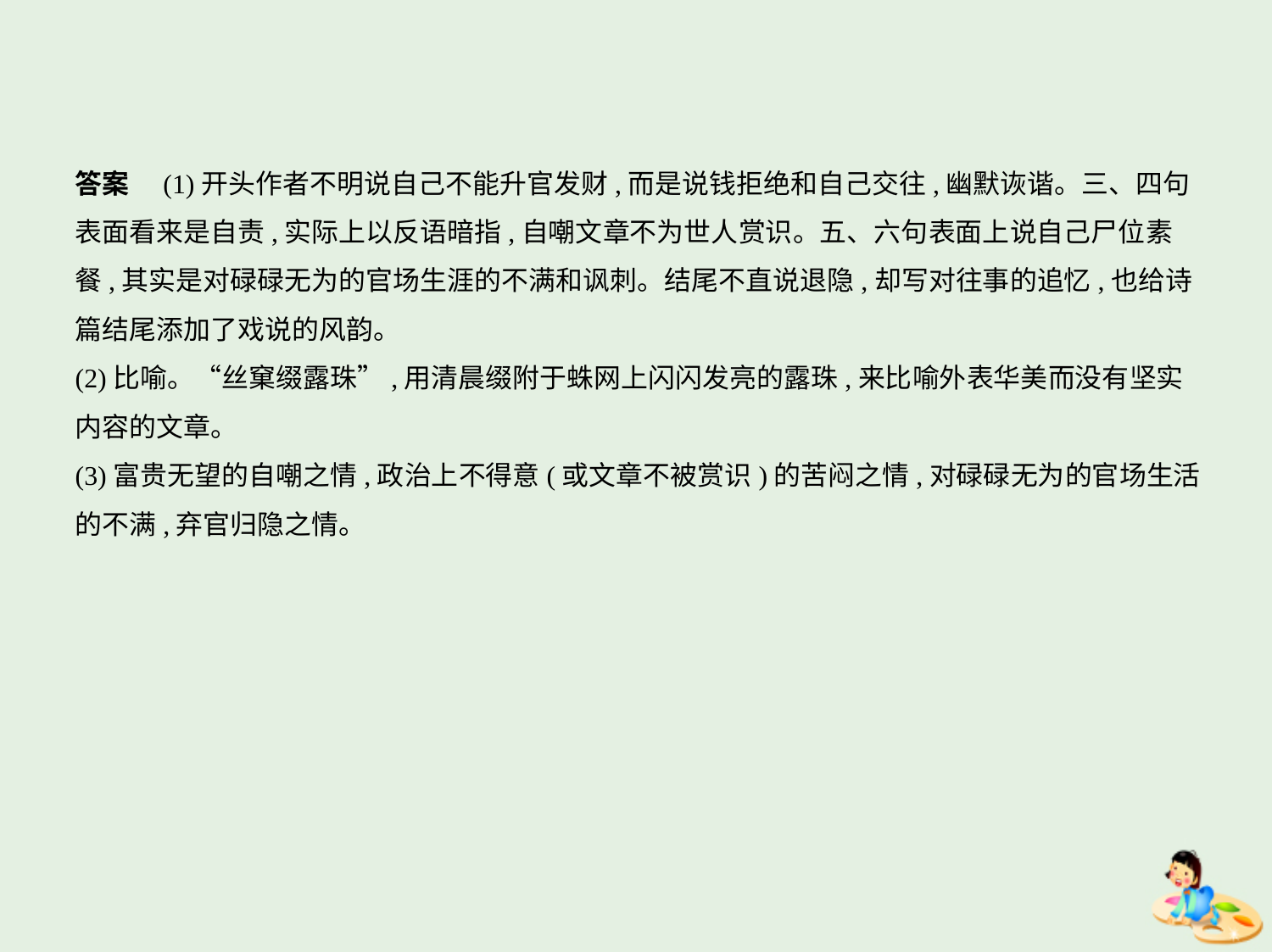

答案　(1)开头作者不明说自己不能升官发财,而是说钱拒绝和自己交往,幽默诙谐。三、四句
表面看来是自责,实际上以反语暗指,自嘲文章不为世人赏识。五、六句表面上说自己尸位素
餐,其实是对碌碌无为的官场生涯的不满和讽刺。结尾不直说退隐,却写对往事的追忆,也给诗
篇结尾添加了戏说的风韵。
(2)比喻。“丝窠缀露珠”,用清晨缀附于蛛网上闪闪发亮的露珠,来比喻外表华美而没有坚实
内容的文章。
(3)富贵无望的自嘲之情,政治上不得意(或文章不被赏识)的苦闷之情,对碌碌无为的官场生活
的不满,弃官归隐之情。